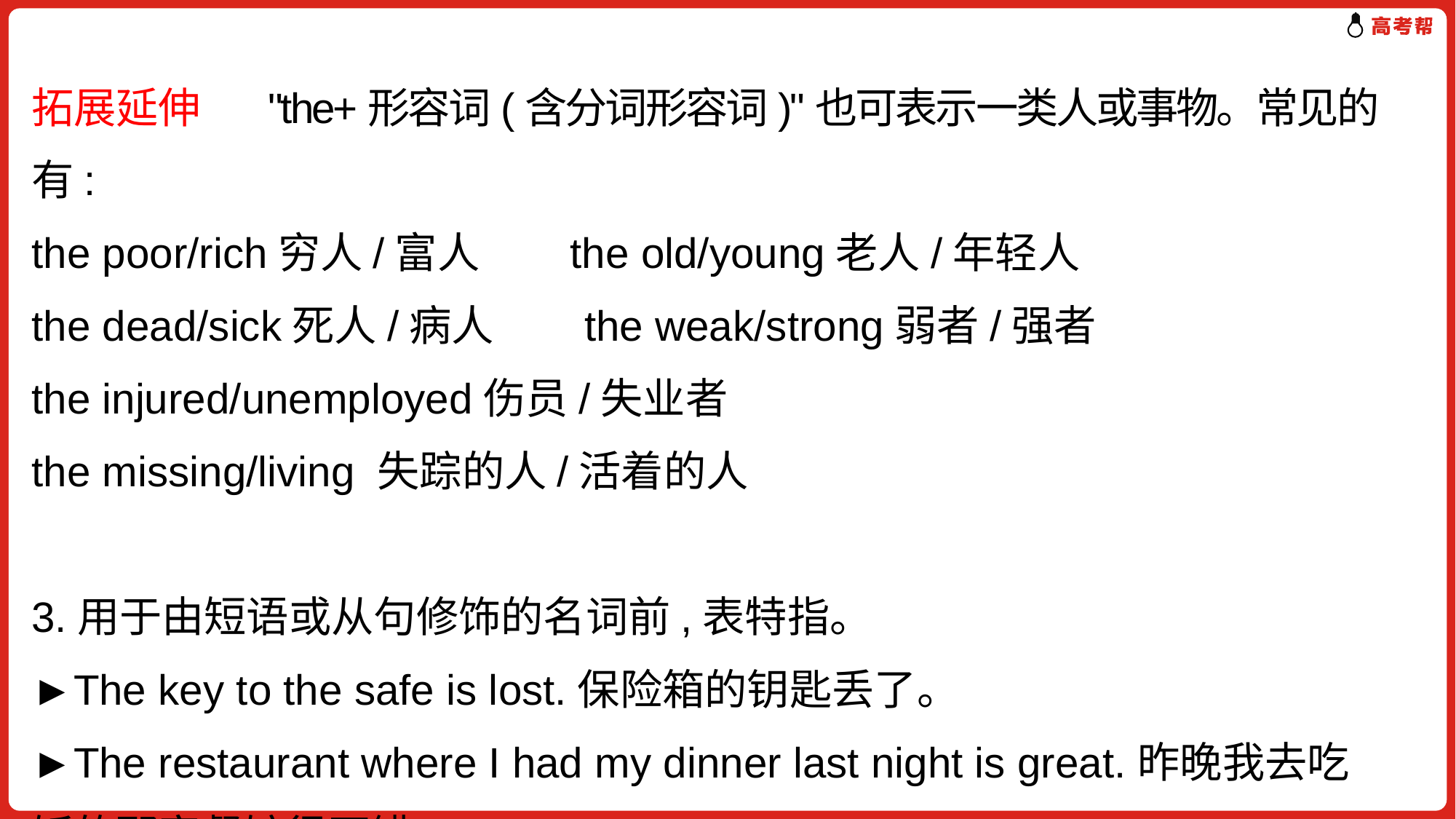

拓展延伸      "the+形容词(含分词形容词)"也可表示一类人或事物。常见的有:
the poor/rich穷人/富人　    the old/young老人/年轻人
the dead/sick死人/病人　    the weak/strong弱者/强者
the injured/unemployed伤员/失业者
the missing/living 失踪的人/活着的人

3.用于由短语或从句修饰的名词前,表特指。
►The key to the safe is lost.保险箱的钥匙丢了。
►The restaurant where I had my dinner last night is great.昨晚我去吃饭的那家餐馆很不错。